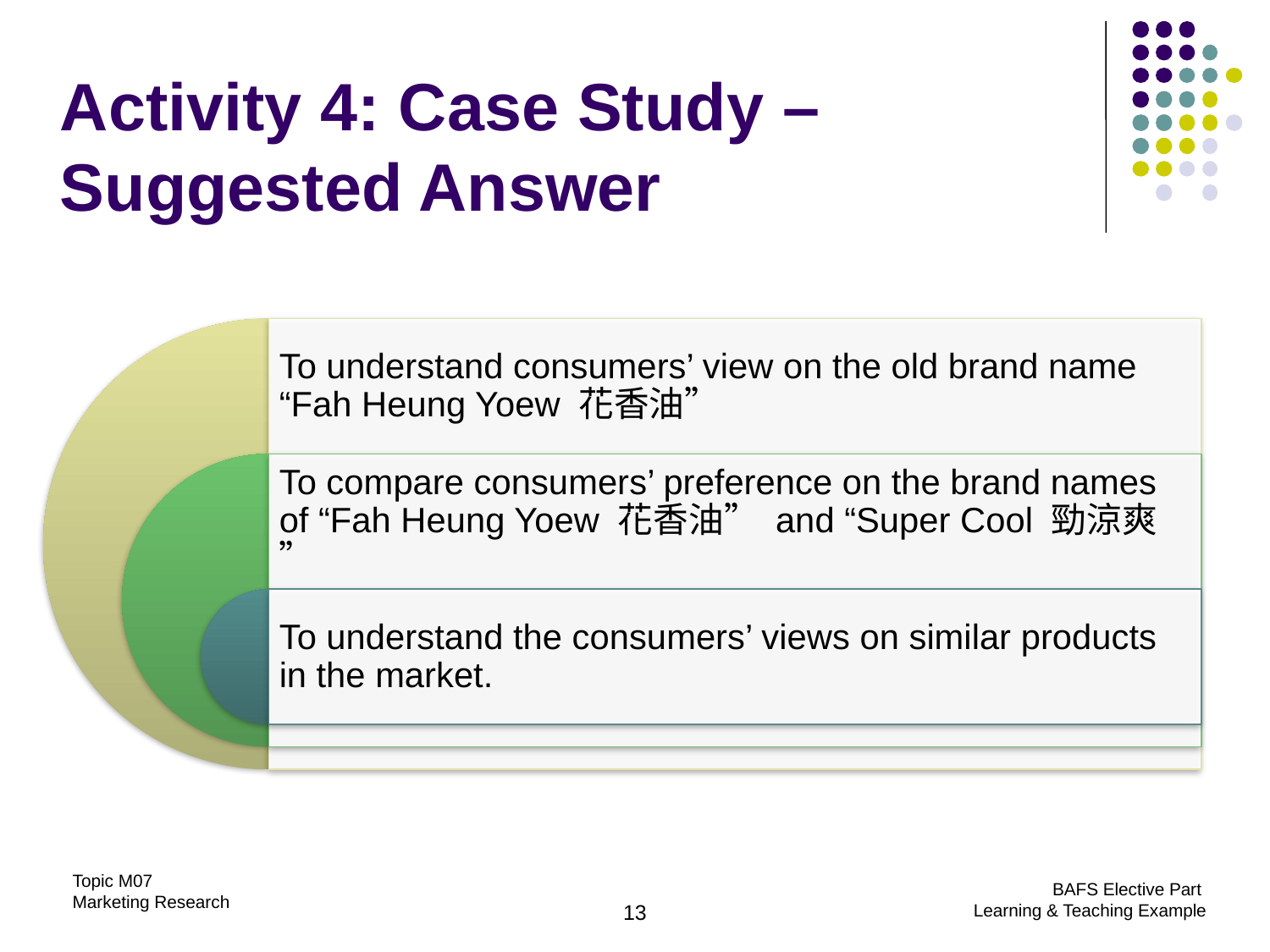

Activity 4: Case Study – Suggested Answer
To understand consumers’ view on the old brand name
“Fah Heung Yoew 花香油”
To compare consumers’ preference on the brand names of “Fah Heung Yoew 花香油” and “Super Cool 勁涼爽”
To understand the consumers’ views on similar products in the market.

13